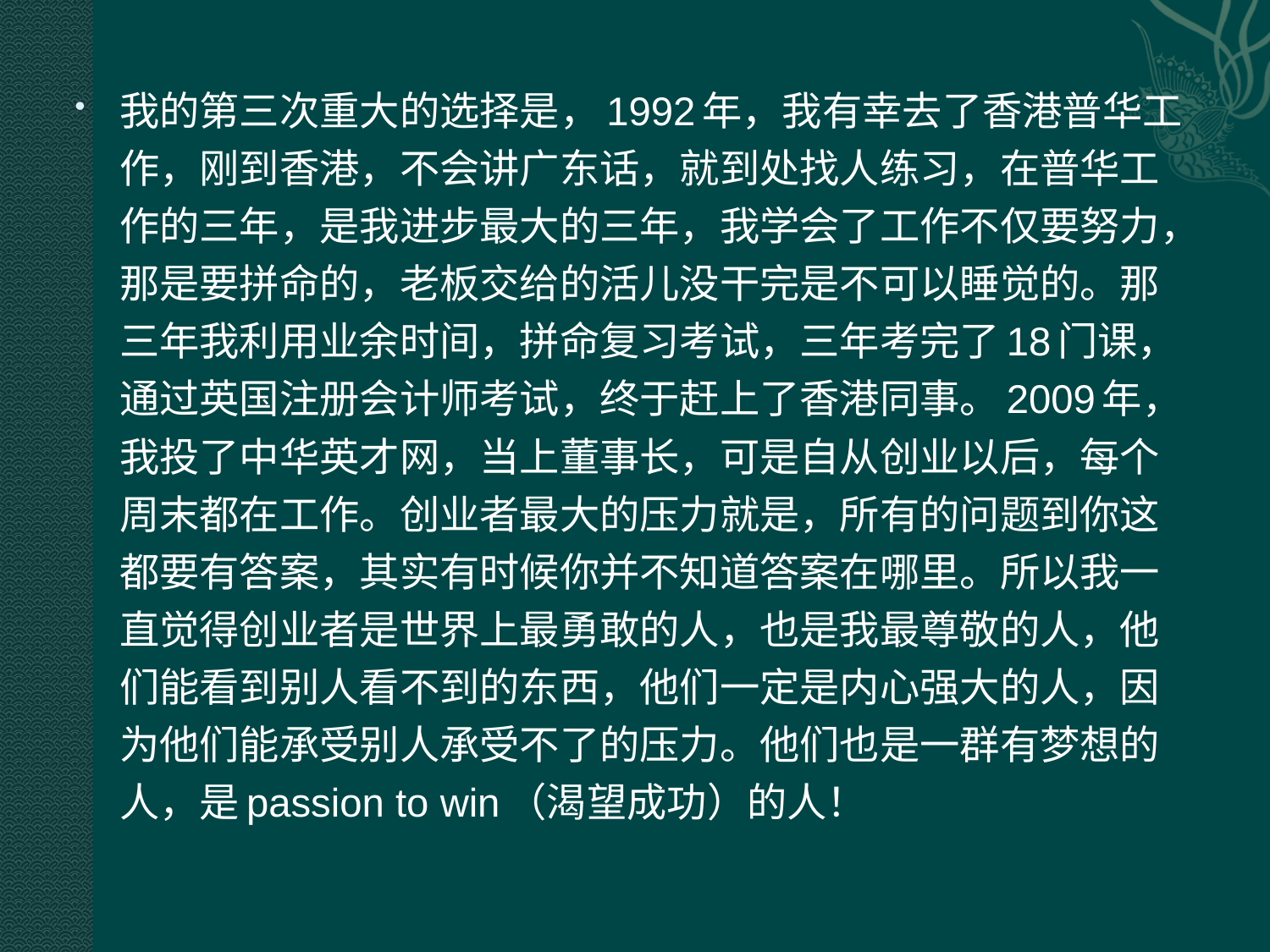

我的第三次重大的选择是，1992年，我有幸去了香港普华工作，刚到香港，不会讲广东话，就到处找人练习，在普华工作的三年，是我进步最大的三年，我学会了工作不仅要努力，那是要拼命的，老板交给的活儿没干完是不可以睡觉的。那三年我利用业余时间，拼命复习考试，三年考完了18门课，通过英国注册会计师考试，终于赶上了香港同事。2009年，我投了中华英才网，当上董事长，可是自从创业以后，每个周末都在工作。创业者最大的压力就是，所有的问题到你这都要有答案，其实有时候你并不知道答案在哪里。所以我一直觉得创业者是世界上最勇敢的人，也是我最尊敬的人，他们能看到别人看不到的东西，他们一定是内心强大的人，因为他们能承受别人承受不了的压力。他们也是一群有梦想的人，是passion to win（渴望成功）的人！